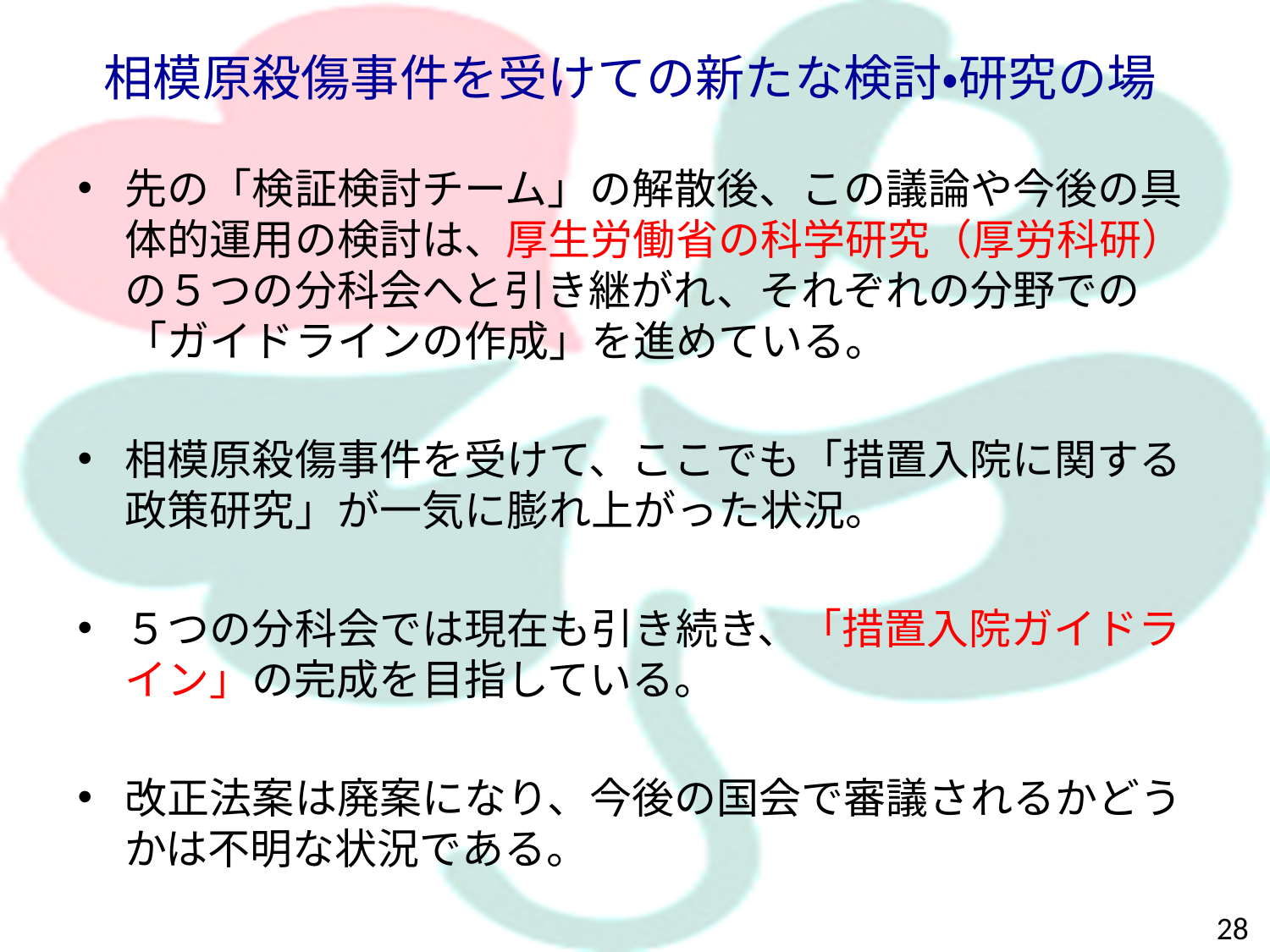

相模原殺傷事件を受けての新たな検討・研究の場

先の「検証検討チーム」の解散後、この議論や今後の具体的運用の検討は、厚生労働省の科学研究（厚労科研）の５つの分科会へと引き継がれ、それぞれの分野での「ガイドラインの作成」を進めている。

相模原殺傷事件を受けて、ここでも「措置入院に関する政策研究」が一気に膨れ上がった状況。

５つの分科会では現在も引き続き、「措置入院ガイドライン」の完成を目指している。

改正法案は廃案になり、今後の国会で審議されるかどうかは不明な状況である。

28